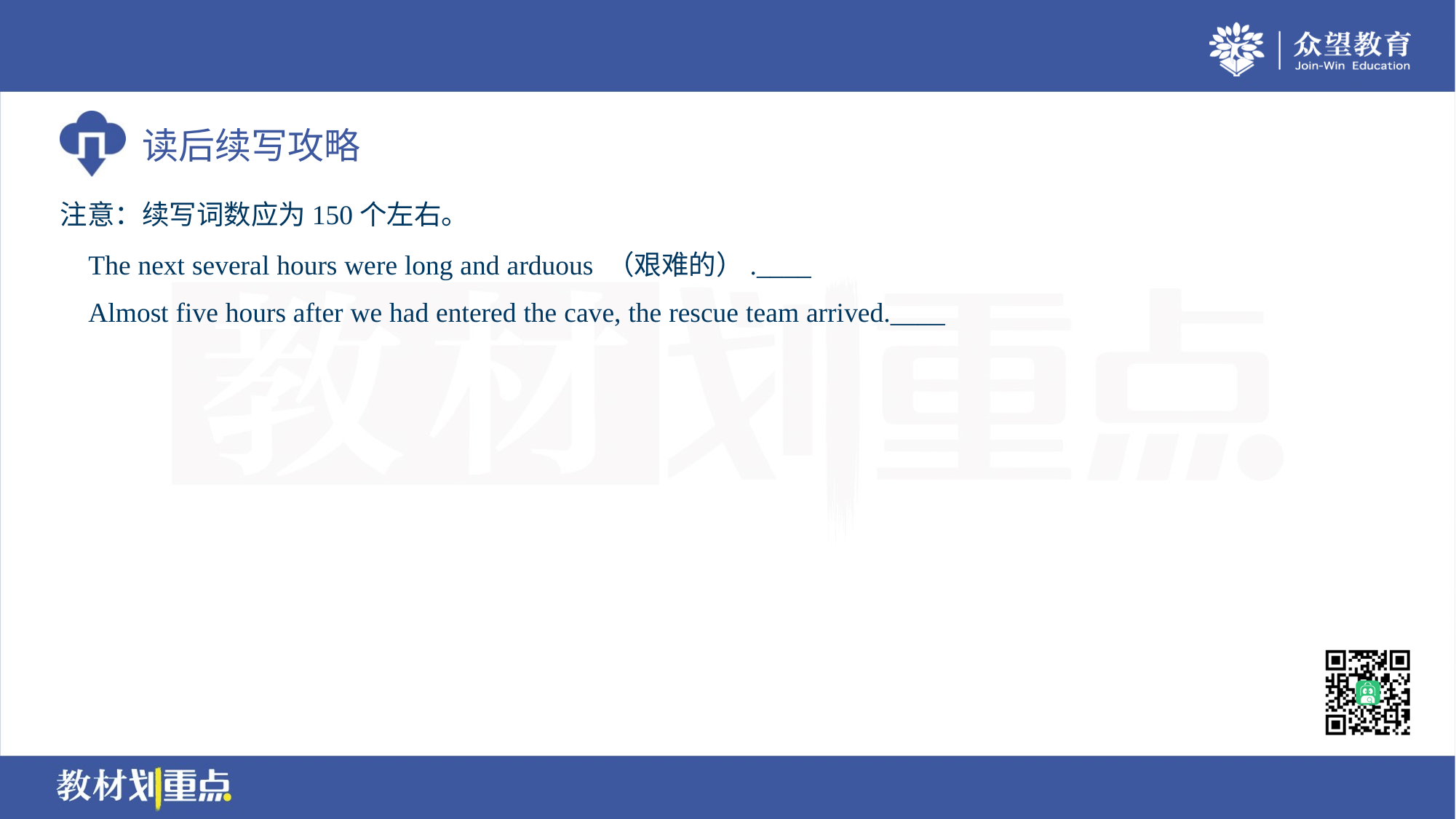

注意：续写词数应为150个左右。
    The next several hours were long and arduous （艰难的）.____
    Almost five hours after we had entered the cave, the rescue team arrived.____